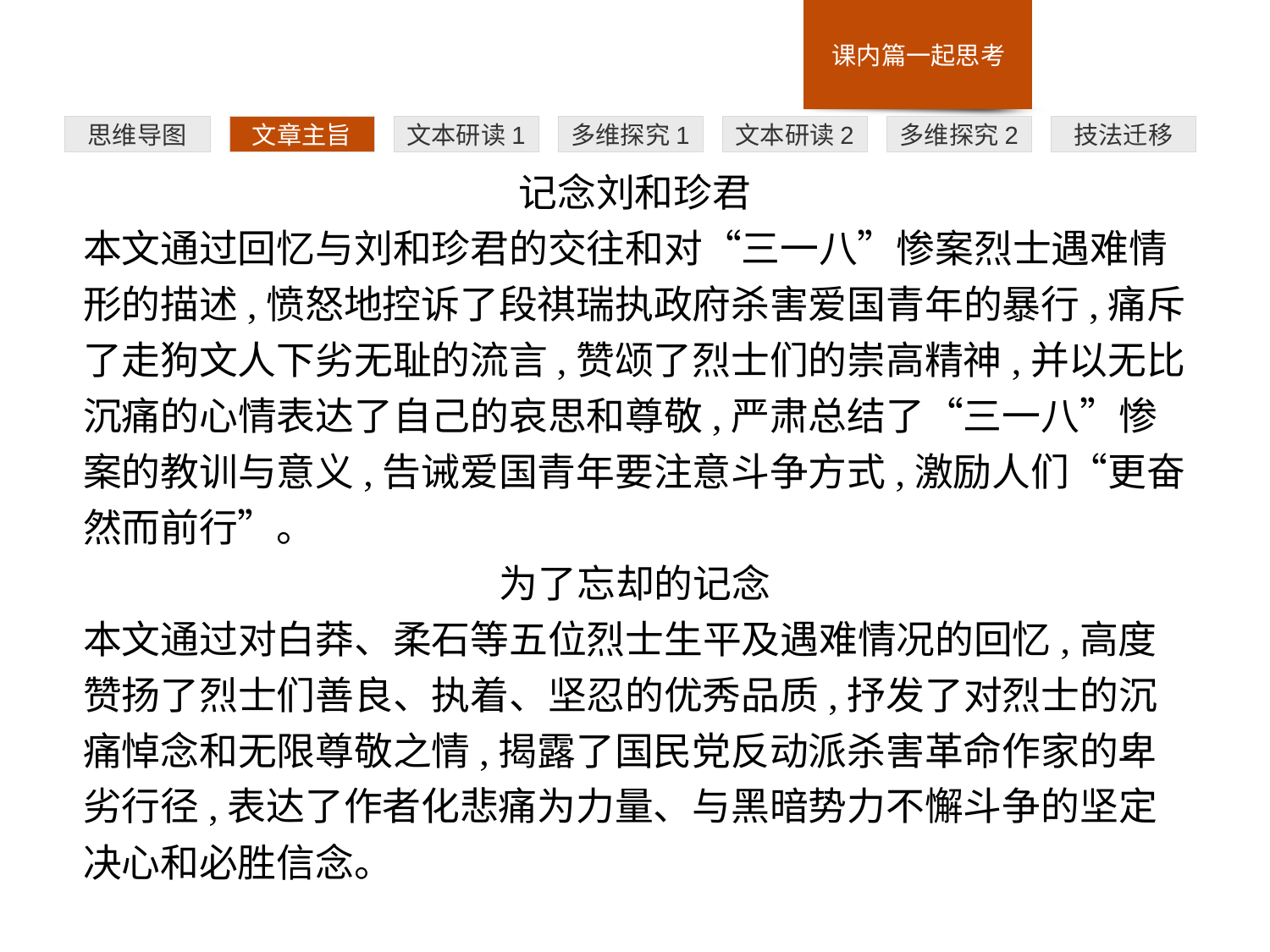

多维探究1
思维导图
文章主旨
文本研读1
文本研读2
多维探究2
技法迁移
记念刘和珍君
本文通过回忆与刘和珍君的交往和对“三一八”惨案烈士遇难情形的描述,愤怒地控诉了段祺瑞执政府杀害爱国青年的暴行,痛斥了走狗文人下劣无耻的流言,赞颂了烈士们的崇高精神,并以无比沉痛的心情表达了自己的哀思和尊敬,严肃总结了“三一八”惨案的教训与意义,告诫爱国青年要注意斗争方式,激励人们“更奋然而前行”。
为了忘却的记念
本文通过对白莽、柔石等五位烈士生平及遇难情况的回忆,高度赞扬了烈士们善良、执着、坚忍的优秀品质,抒发了对烈士的沉痛悼念和无限尊敬之情,揭露了国民党反动派杀害革命作家的卑劣行径,表达了作者化悲痛为力量、与黑暗势力不懈斗争的坚定决心和必胜信念。